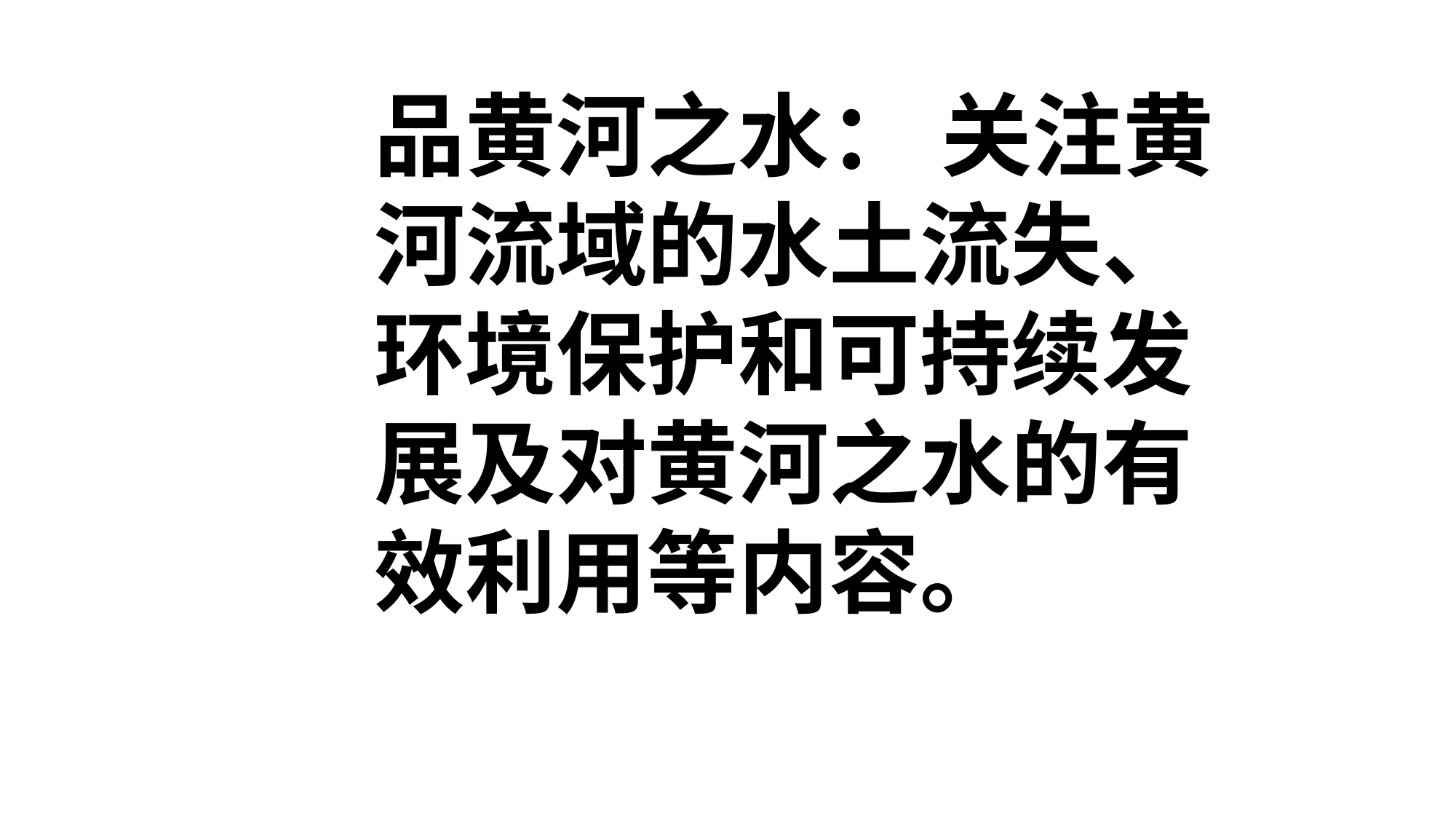

品黄河之水： 关注黄河流域的水土流失、环境保护和可持续发展及对黄河之水的有效利用等内容。